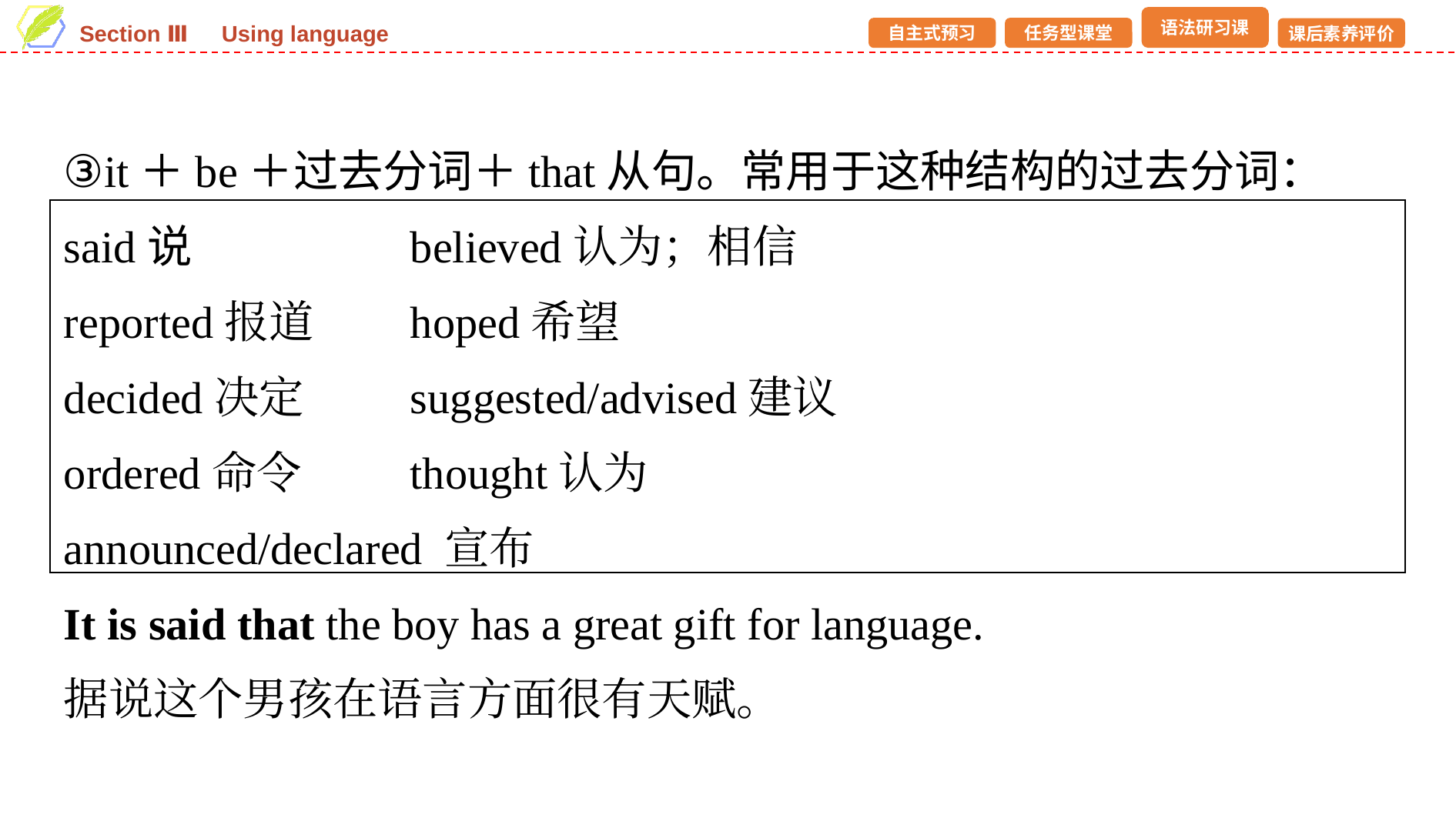

③it＋be＋过去分词＋that从句。常用于这种结构的过去分词：
said说 　 　 　   	believed认为；相信
reported报道      	hoped希望
decided决定   	suggested/advised建议
ordered命令   	thought认为
announced/declared 宣布
It is said that the boy has a great gift for language.
据说这个男孩在语言方面很有天赋。